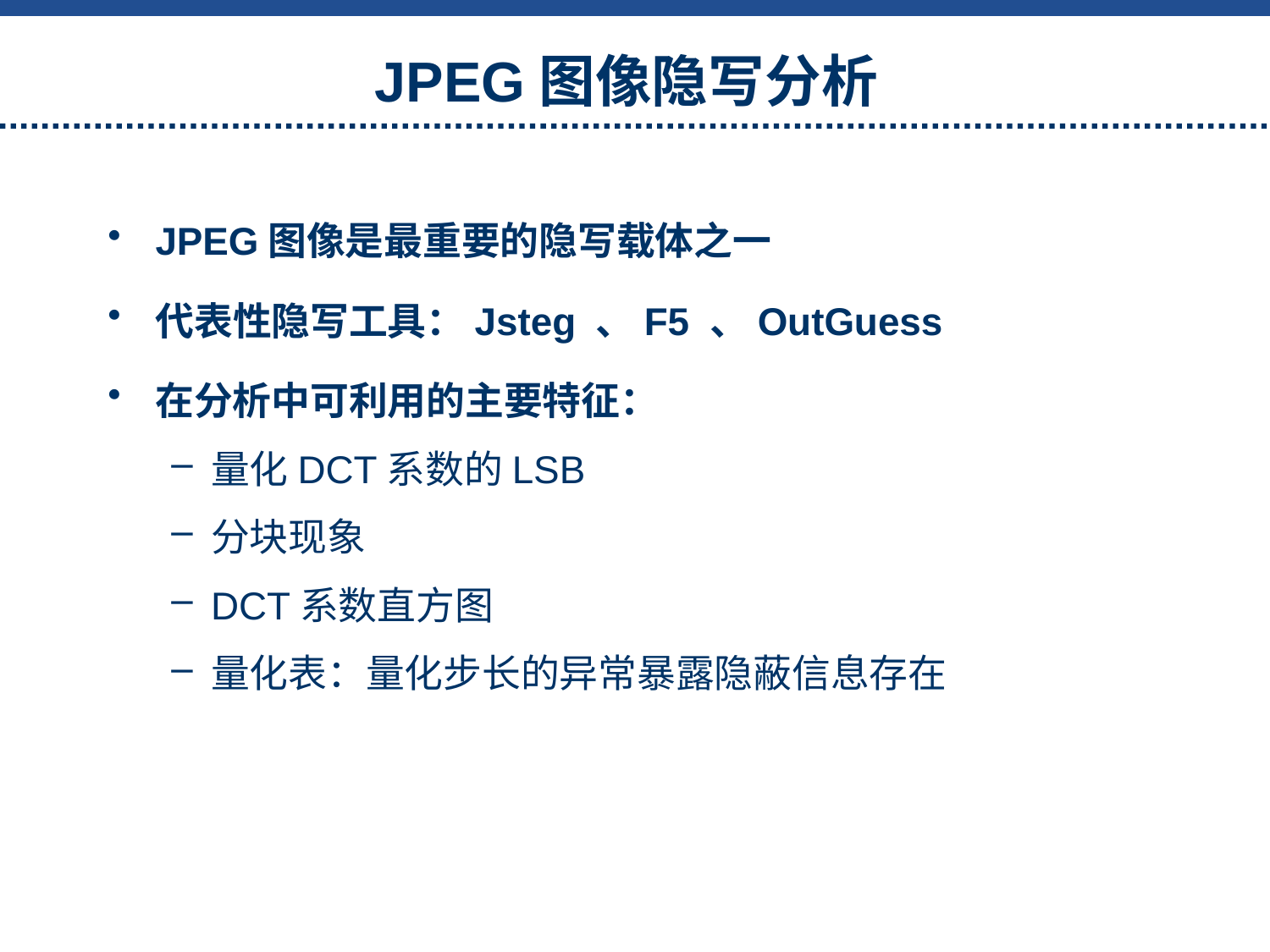

# JPEG图像隐写分析
JPEG图像是最重要的隐写载体之一
代表性隐写工具：Jsteg 、F5 、OutGuess
在分析中可利用的主要特征：
量化DCT系数的LSB
分块现象
DCT系数直方图
量化表：量化步长的异常暴露隐蔽信息存在